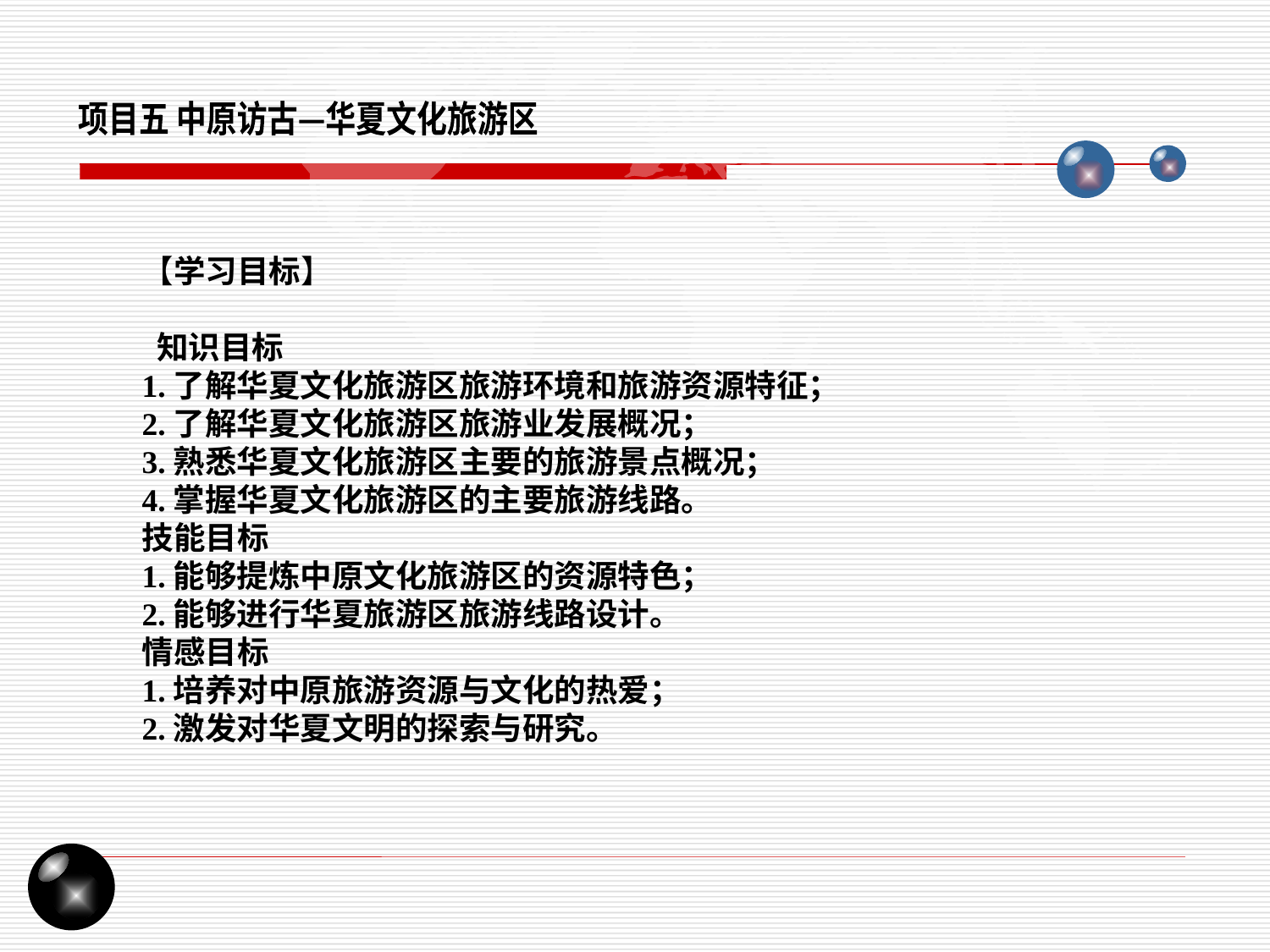

项目五 中原访古—华夏文化旅游区
【学习目标】

 知识目标
1.了解华夏文化旅游区旅游环境和旅游资源特征；
2.了解华夏文化旅游区旅游业发展概况；
3.熟悉华夏文化旅游区主要的旅游景点概况；
4.掌握华夏文化旅游区的主要旅游线路。
技能目标
1.能够提炼中原文化旅游区的资源特色；
2.能够进行华夏旅游区旅游线路设计。
情感目标
1.培养对中原旅游资源与文化的热爱；
2.激发对华夏文明的探索与研究。